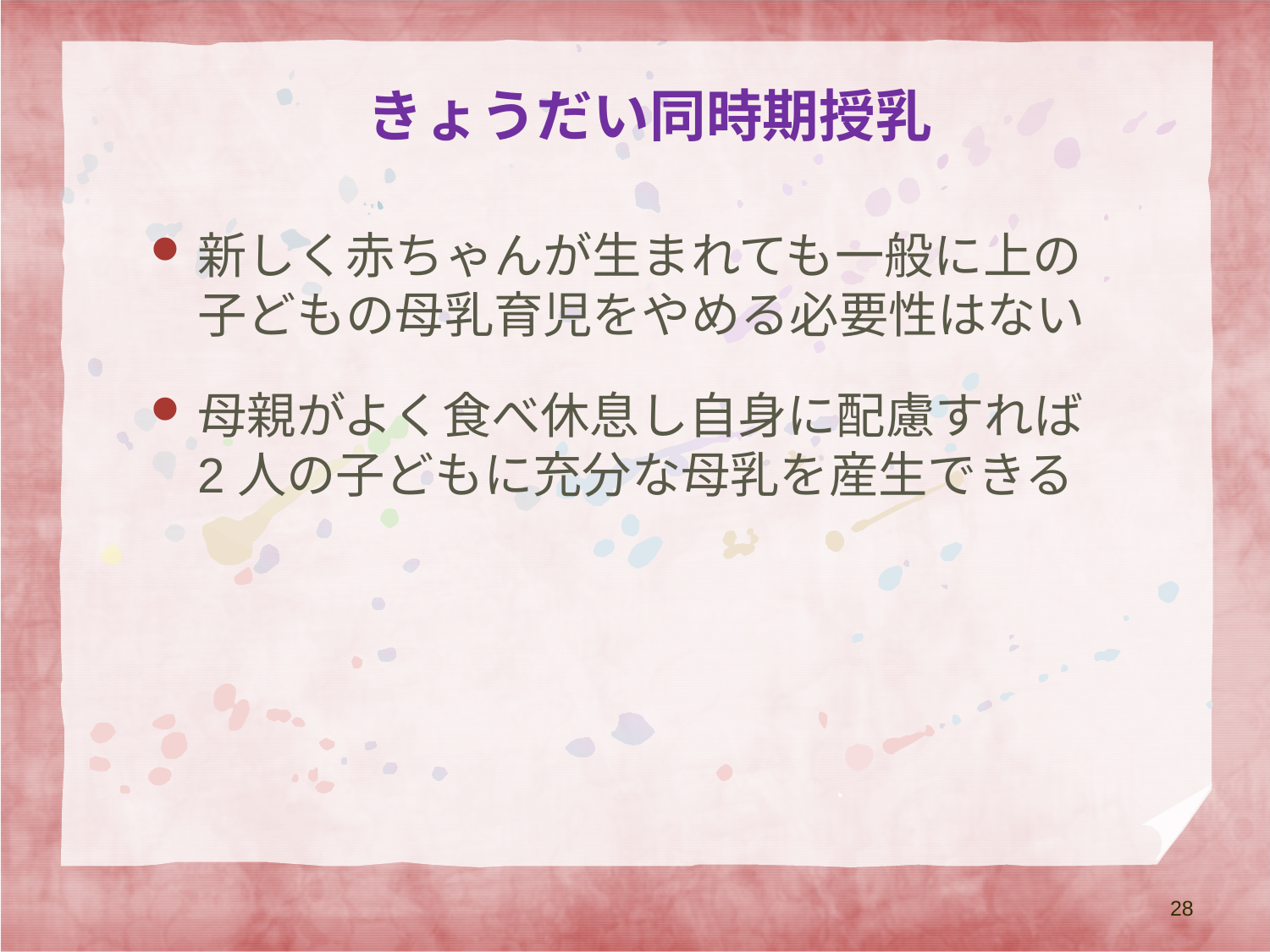

# きょうだい同時期授乳
新しく赤ちゃんが生まれても一般に上の子どもの母乳育児をやめる必要性はない
母親がよく食べ休息し自身に配慮すれば2人の子どもに充分な母乳を産生できる
28